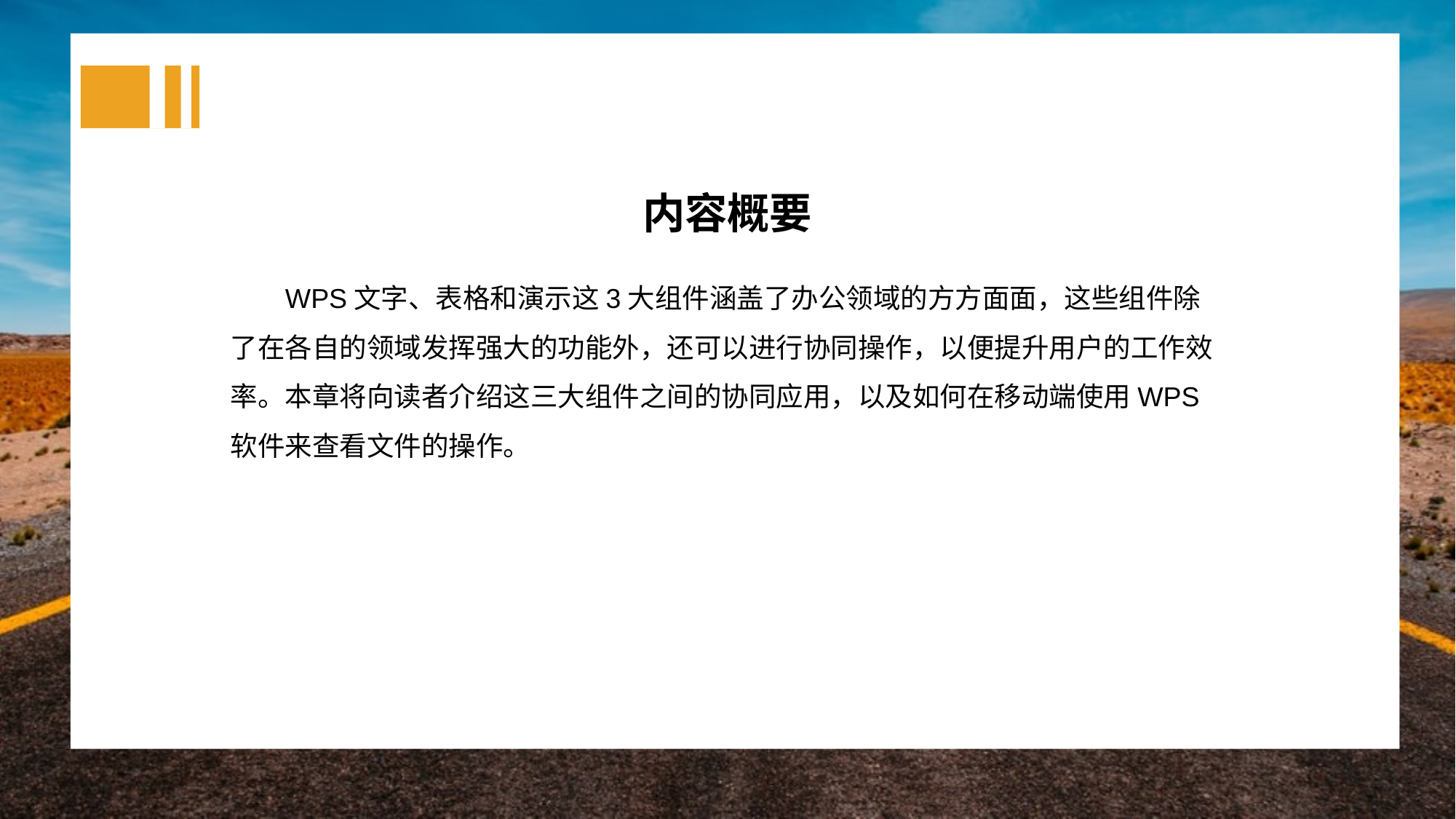

内容概要
WPS文字、表格和演示这3大组件涵盖了办公领域的方方面面，这些组件除了在各自的领域发挥强大的功能外，还可以进行协同操作，以便提升用户的工作效率。本章将向读者介绍这三大组件之间的协同应用，以及如何在移动端使用WPS软件来查看文件的操作。